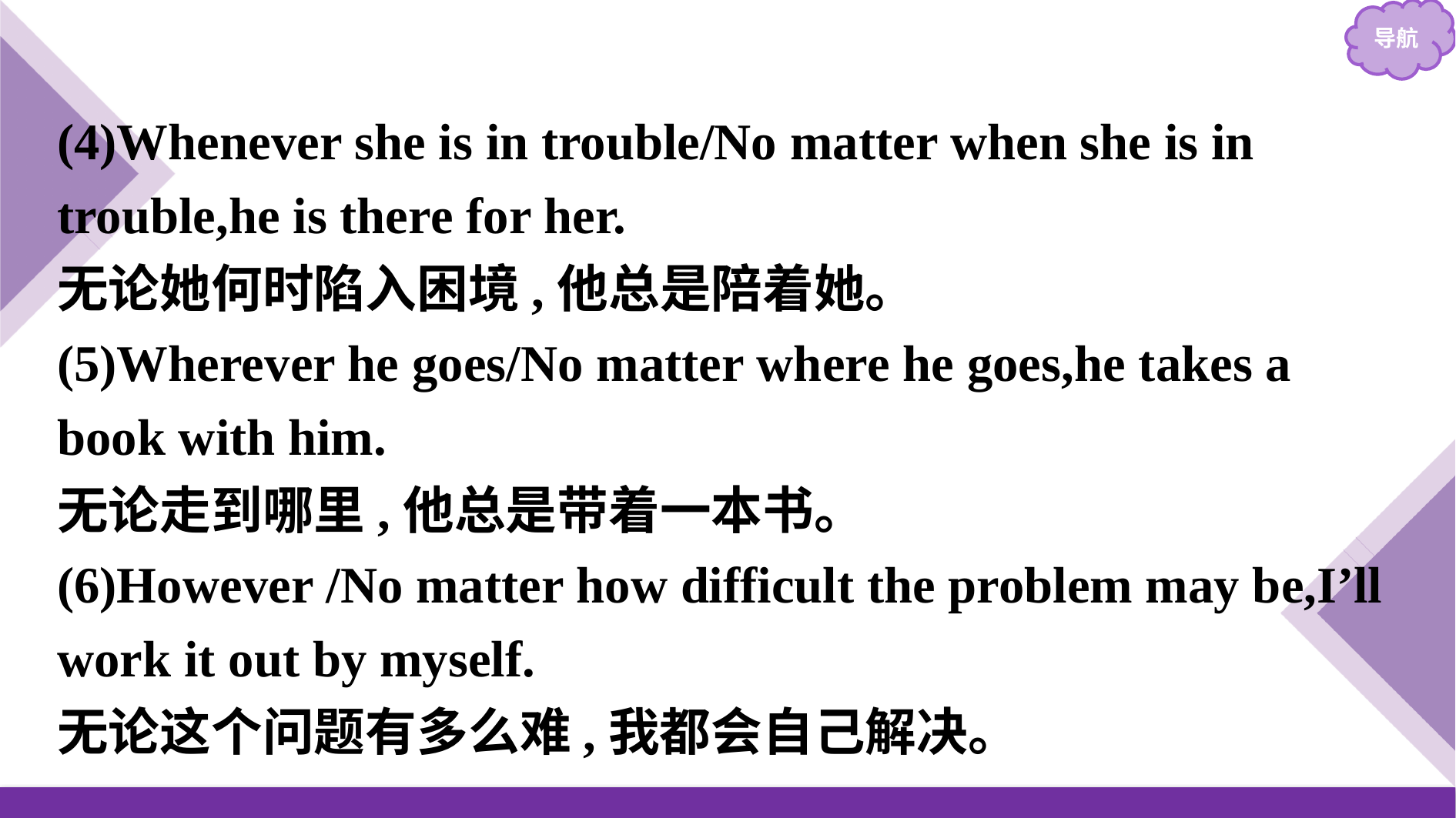

(4)Whenever she is in trouble/No matter when she is in trouble,he is there for her.
无论她何时陷入困境,他总是陪着她。
(5)Wherever he goes/No matter where he goes,he takes a book with him.
无论走到哪里,他总是带着一本书。
(6)However /No matter how difficult the problem may be,I’ll work it out by myself.
无论这个问题有多么难,我都会自己解决。